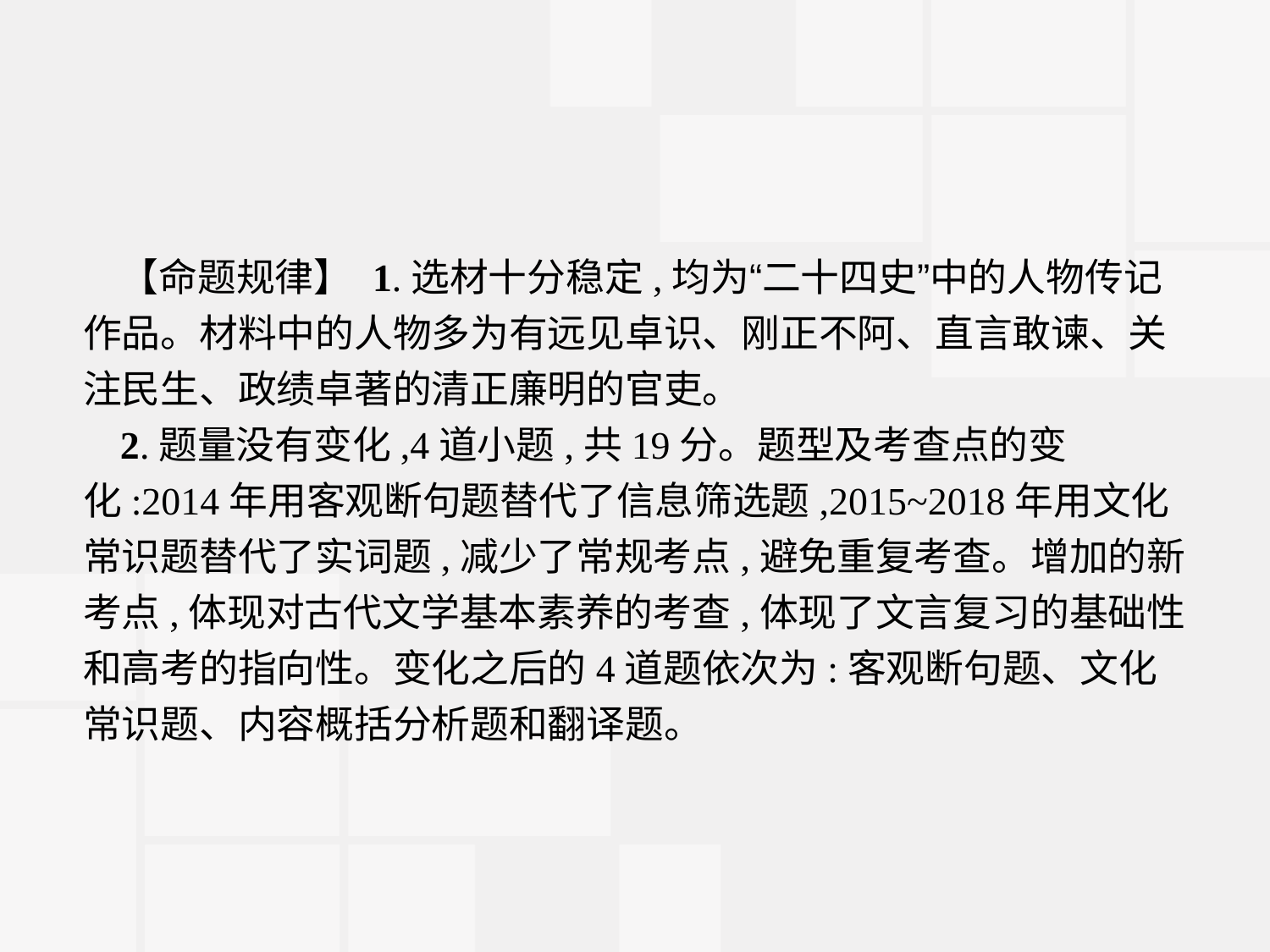

【命题规律】 1.选材十分稳定,均为“二十四史”中的人物传记作品。材料中的人物多为有远见卓识、刚正不阿、直言敢谏、关注民生、政绩卓著的清正廉明的官吏。
2.题量没有变化,4道小题,共19分。题型及考查点的变化:2014年用客观断句题替代了信息筛选题,2015~2018年用文化常识题替代了实词题,减少了常规考点,避免重复考查。增加的新考点,体现对古代文学基本素养的考查,体现了文言复习的基础性和高考的指向性。变化之后的4道题依次为:客观断句题、文化常识题、内容概括分析题和翻译题。